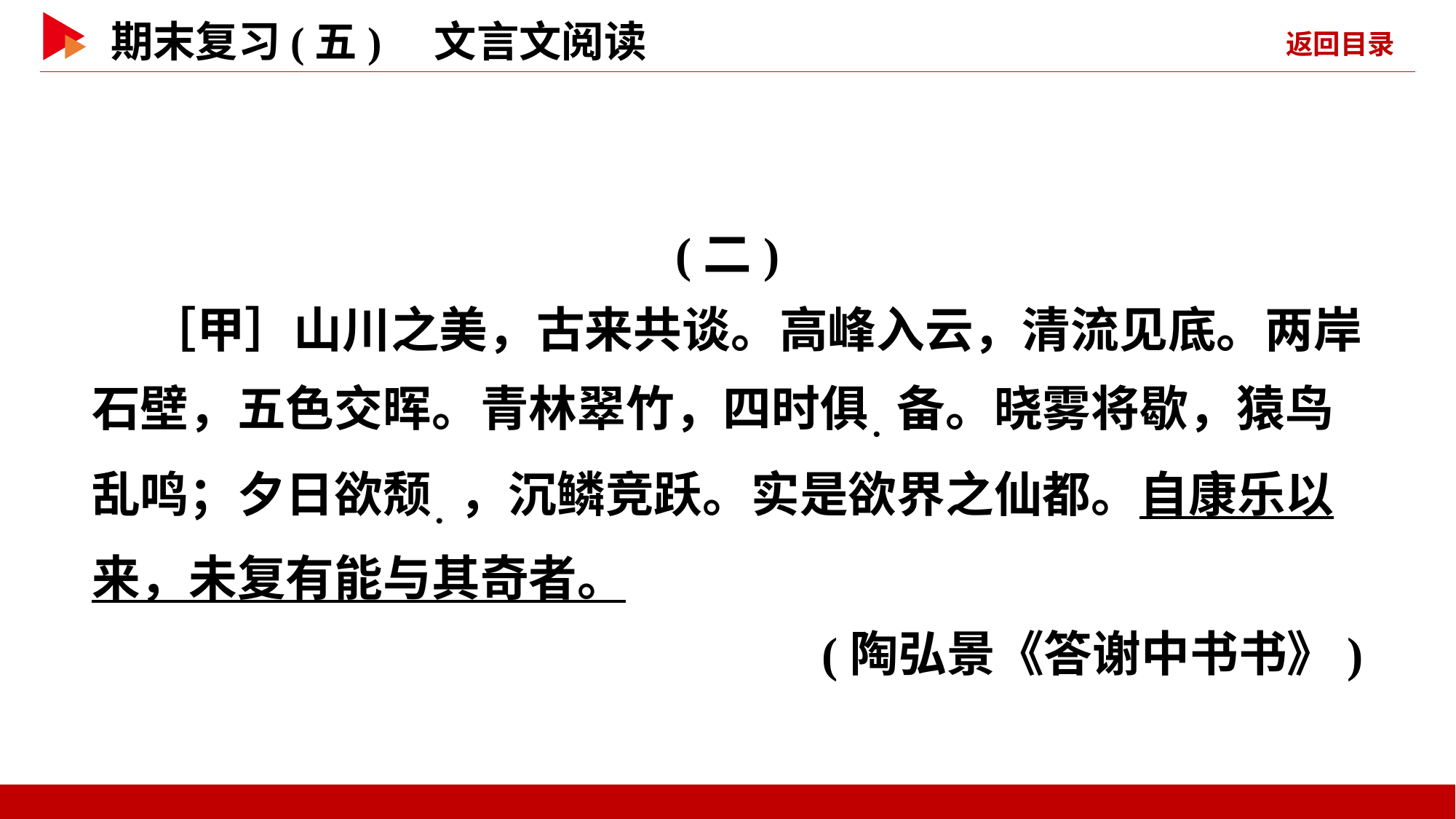

(二)
 ［甲］山川之美，古来共谈。高峰入云，清流见底。两岸石壁，五色交晖。青林翠竹，四时俱．备。晓雾将歇，猿鸟乱鸣；夕日欲颓．，沉鳞竞跃。实是欲界之仙都。自康乐以来，未复有能与其奇者。
(陶弘景《答谢中书书》)